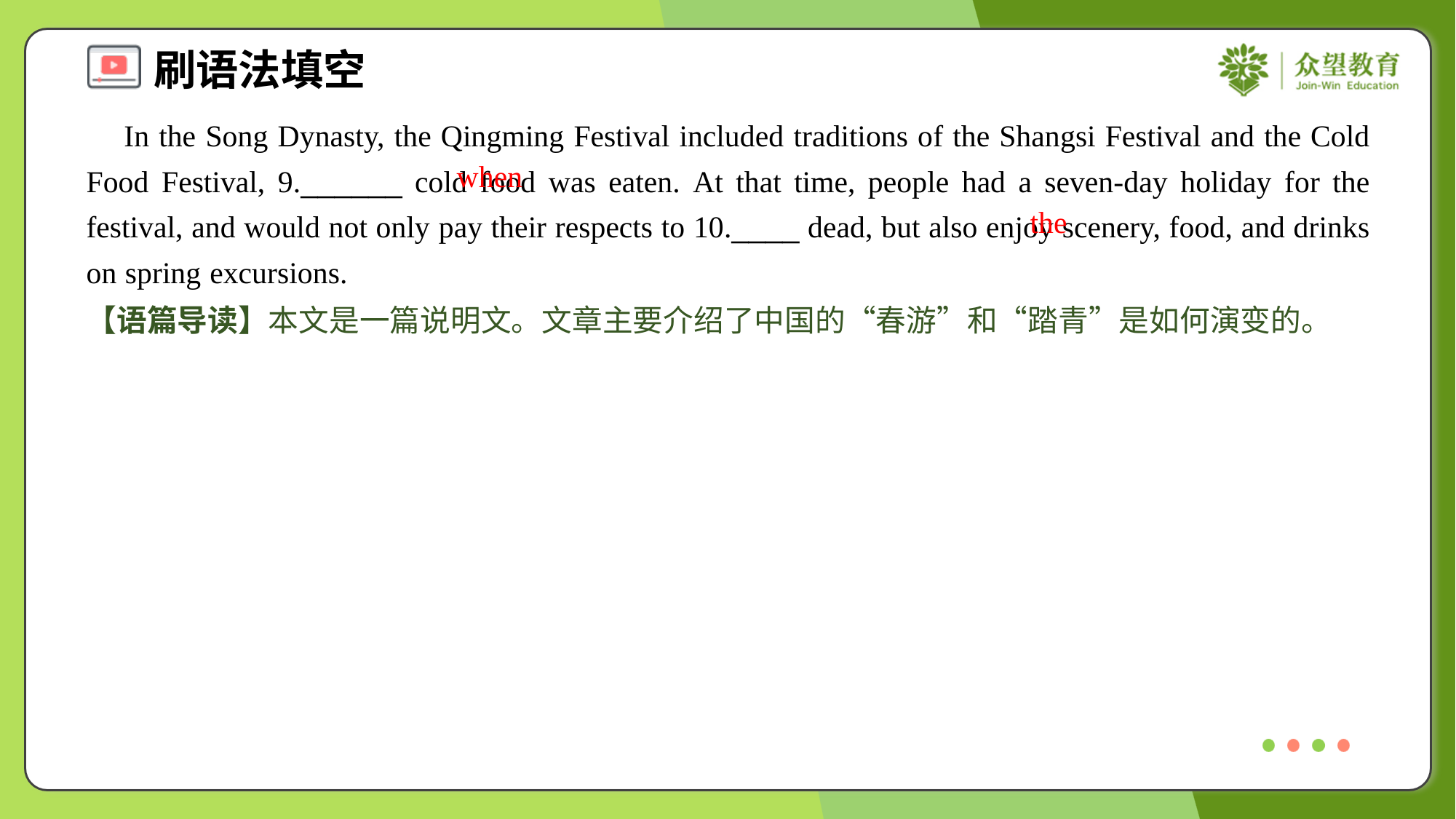

In the Song Dynasty, the Qingming Festival included traditions of the Shangsi Festival and the Cold Food Festival, 9.______ cold food was eaten. At that time, people had a seven-day holiday for the festival, and would not only pay their respects to 10.____ dead, but also enjoy scenery, food, and drinks on spring excursions.
when
the
【语篇导读】本文是一篇说明文。文章主要介绍了中国的“春游”和“踏青”是如何演变的。